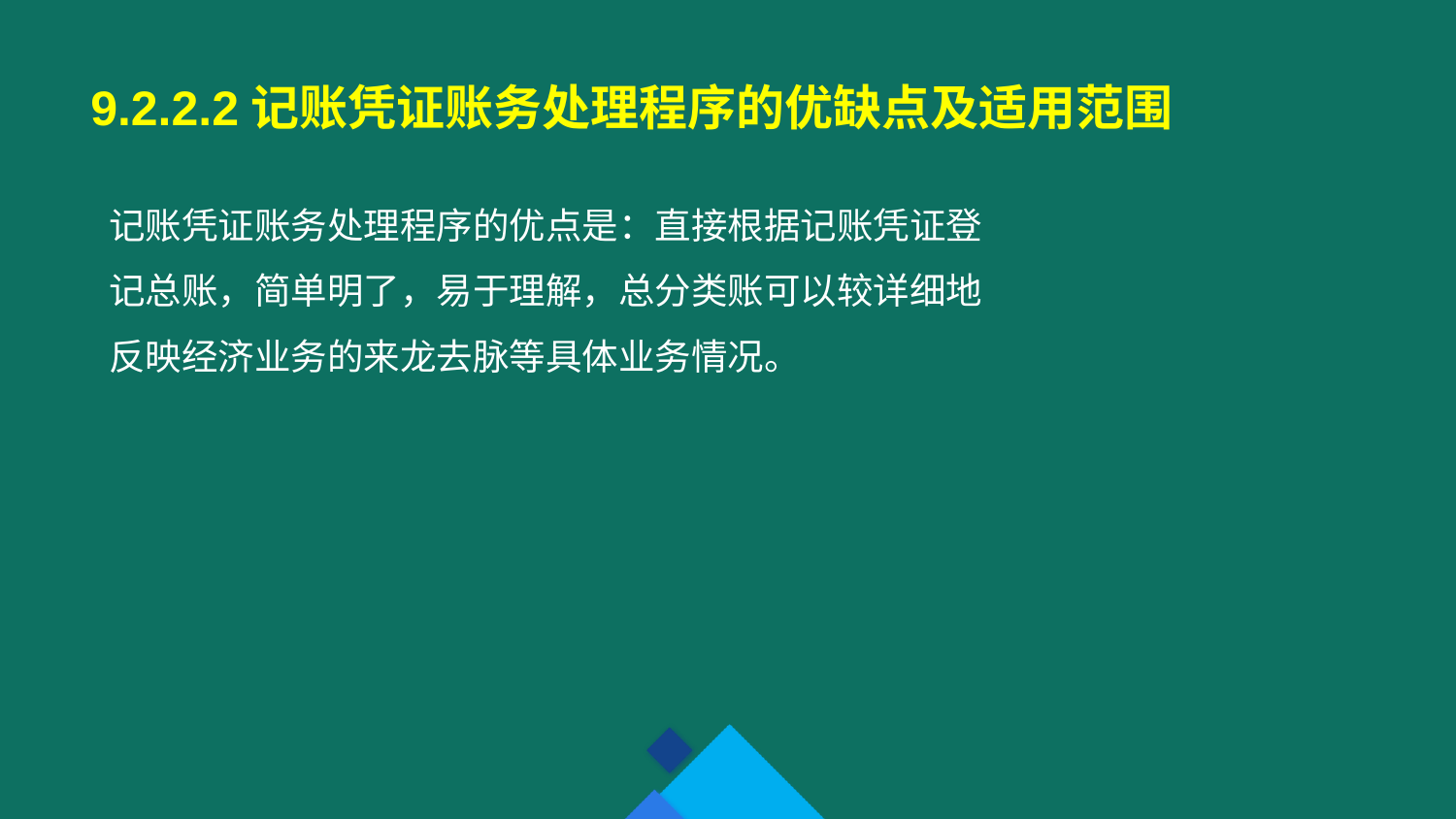

9.2.2.2记账凭证账务处理程序的优缺点及适用范围
记账凭证账务处理程序的优点是：直接根据记账凭证登记总账，简单明了，易于理解，总分类账可以较详细地反映经济业务的来龙去脉等具体业务情况。